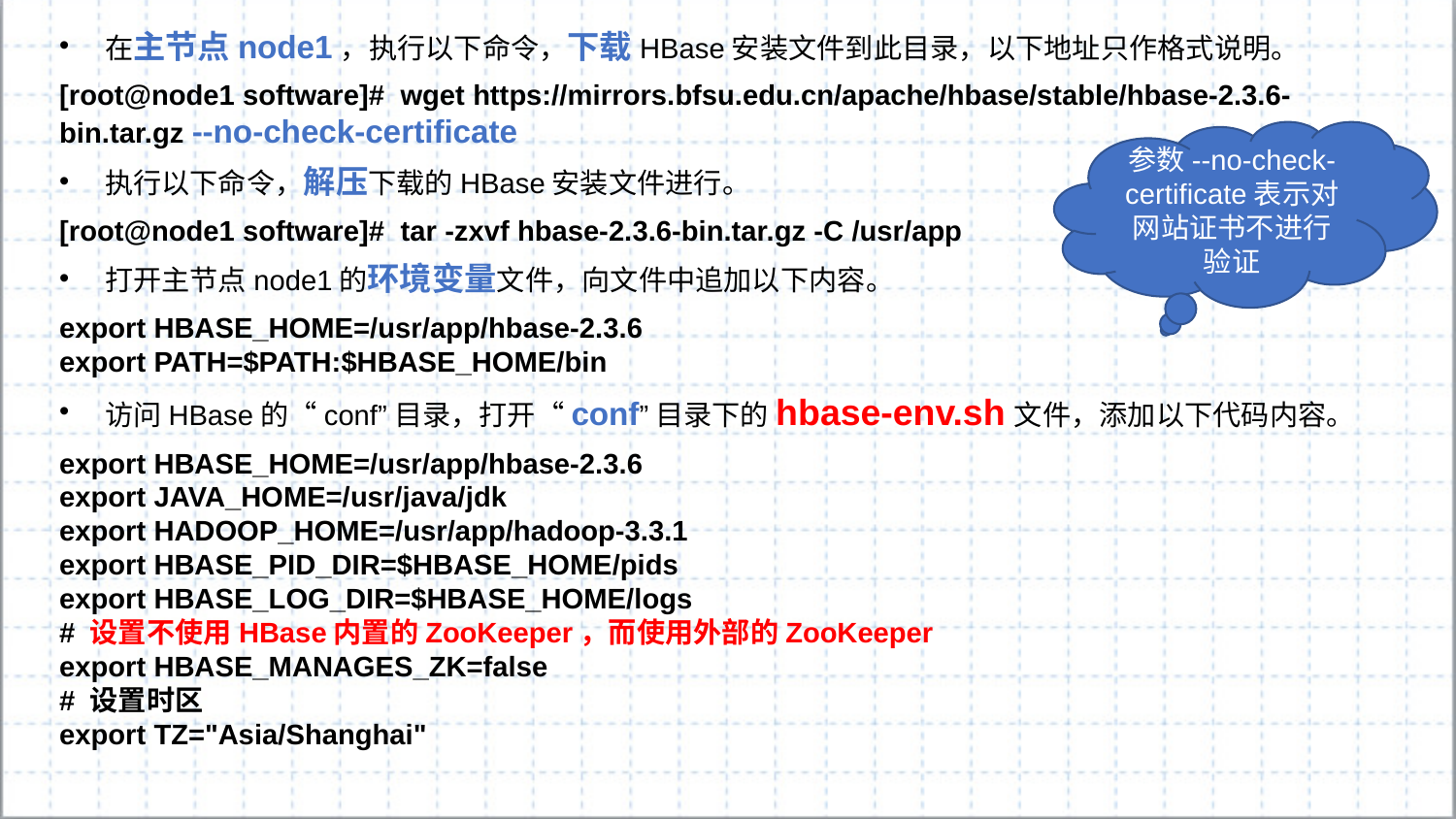

在主节点node1，执行以下命令，下载HBase安装文件到此目录，以下地址只作格式说明。
[root@node1 software]#  wget https://mirrors.bfsu.edu.cn/apache/hbase/stable/hbase-2.3.6-bin.tar.gz --no-check-certificate
执行以下命令，解压下载的HBase安装文件进行。
[root@node1 software]#  tar -zxvf hbase-2.3.6-bin.tar.gz -C /usr/app
打开主节点node1的环境变量文件，向文件中追加以下内容。
export HBASE_HOME=/usr/app/hbase-2.3.6
export PATH=$PATH:$HBASE_HOME/bin
访问HBase的“conf”目录，打开“conf”目录下的hbase-env.sh文件，添加以下代码内容。
export HBASE_HOME=/usr/app/hbase-2.3.6
export JAVA_HOME=/usr/java/jdk
export HADOOP_HOME=/usr/app/hadoop-3.3.1
export HBASE_PID_DIR=$HBASE_HOME/pids
export HBASE_LOG_DIR=$HBASE_HOME/logs
# 设置不使用HBase内置的ZooKeeper，而使用外部的ZooKeeper
export HBASE_MANAGES_ZK=false
# 设置时区
export TZ="Asia/Shanghai"
参数--no-check-certificate表示对网站证书不进行验证